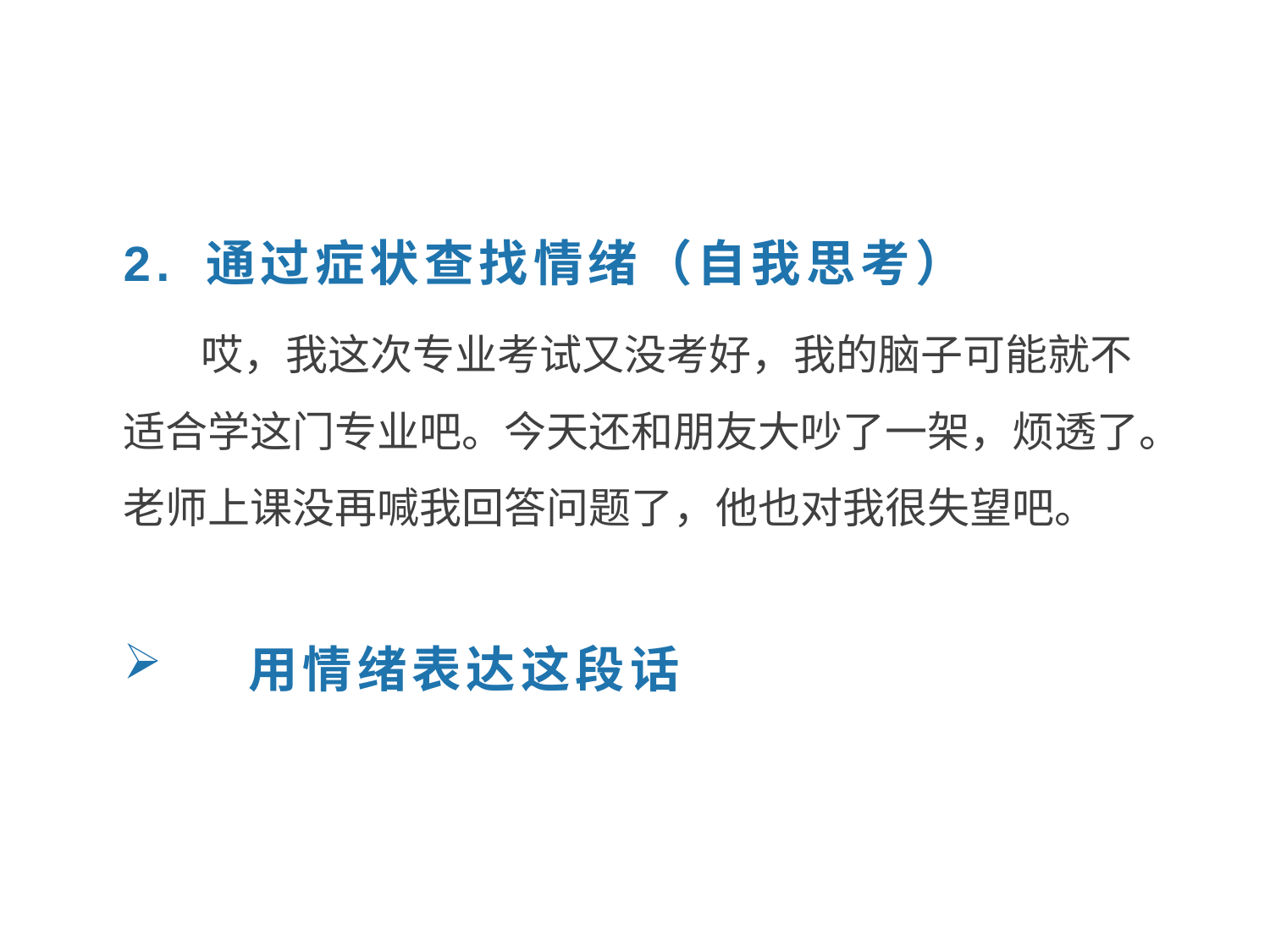

2. 通过症状查找情绪（自我思考）
    哎，我这次专业考试又没考好，我的脑子可能就不适合学这门专业吧。今天还和朋友大吵了一架，烦透了。老师上课没再喊我回答问题了，他也对我很失望吧。

   用情绪表达这段话